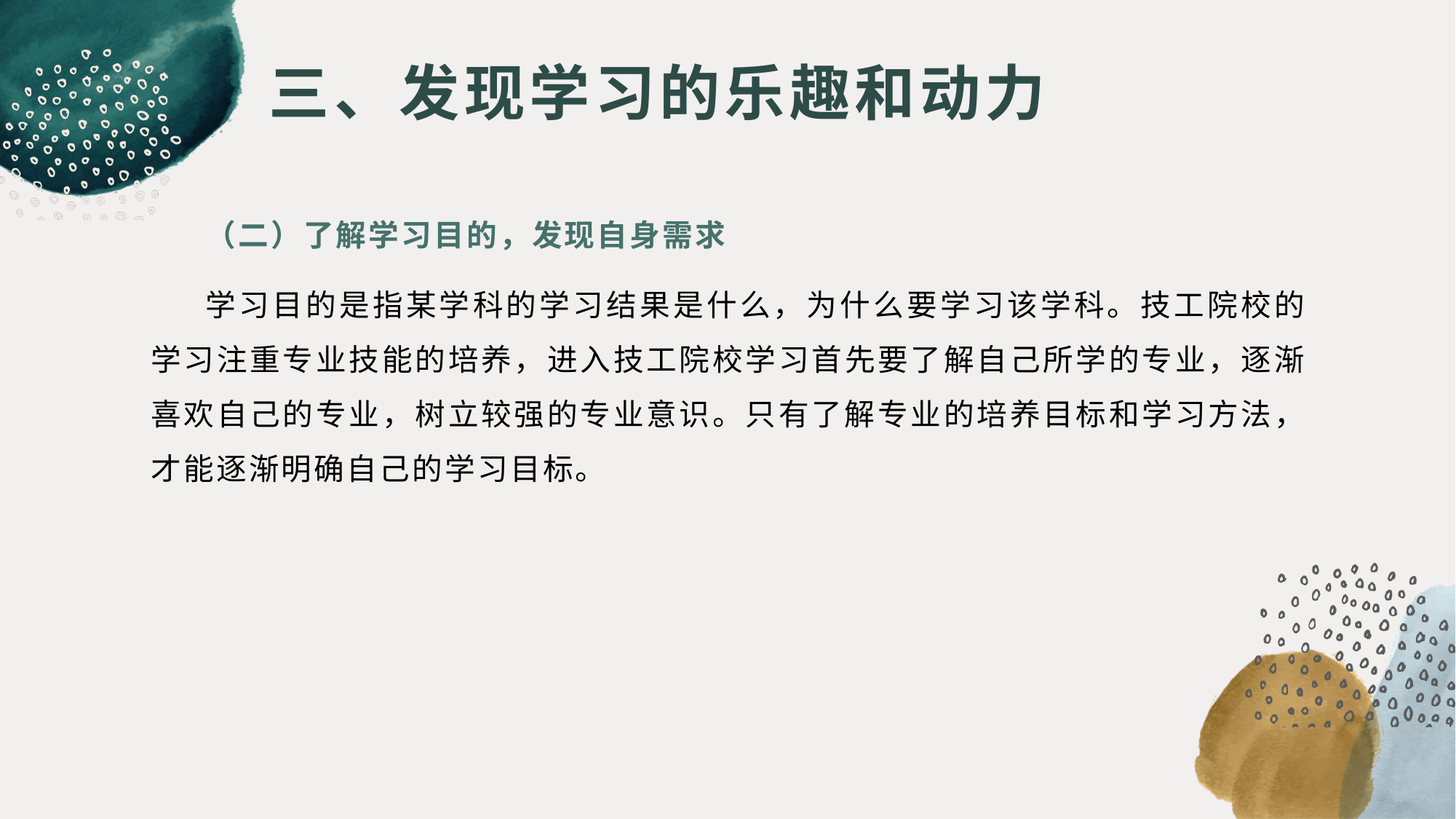

# 三、发现学习的乐趣和动力
（二）了解学习目的，发现自身需求
学习目的是指某学科的学习结果是什么，为什么要学习该学科。技工院校的学习注重专业技能的培养，进入技工院校学习首先要了解自己所学的专业，逐渐喜欢自己的专业，树立较强的专业意识。只有了解专业的培养目标和学习方法，才能逐渐明确自己的学习目标。